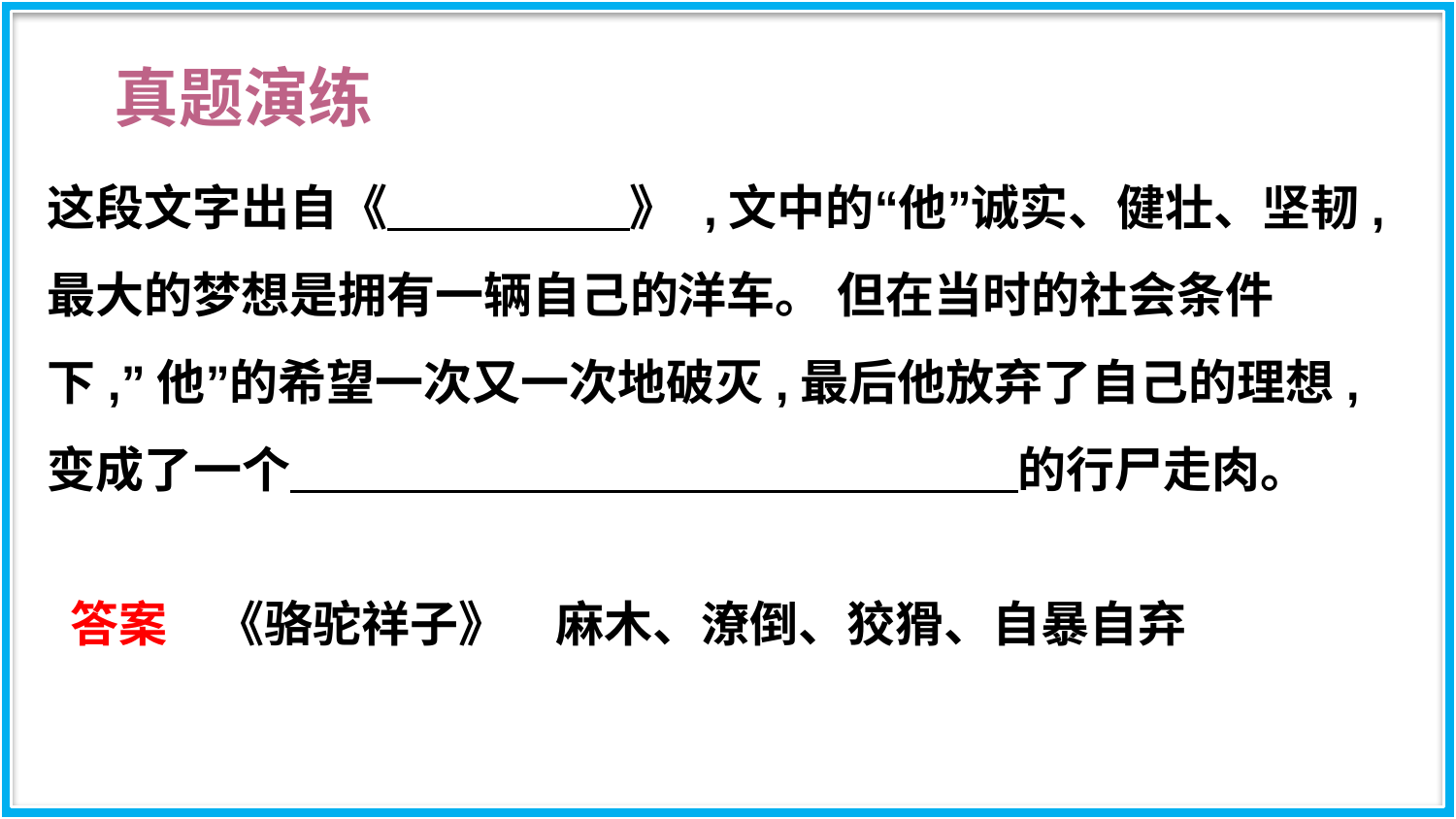

真题演练
这段文字出自《　　　　　》 ,文中的“他”诚实、健壮、坚韧,最大的梦想是拥有一辆自己的洋车。 但在当时的社会条件下,”他”的希望一次又一次地破灭,最后他放弃了自己的理想,变成了一个　　　　　　　　　　　　　　　的行尸走肉。

答案　《骆驼祥子》　麻木、潦倒、狡猾、自暴自弃